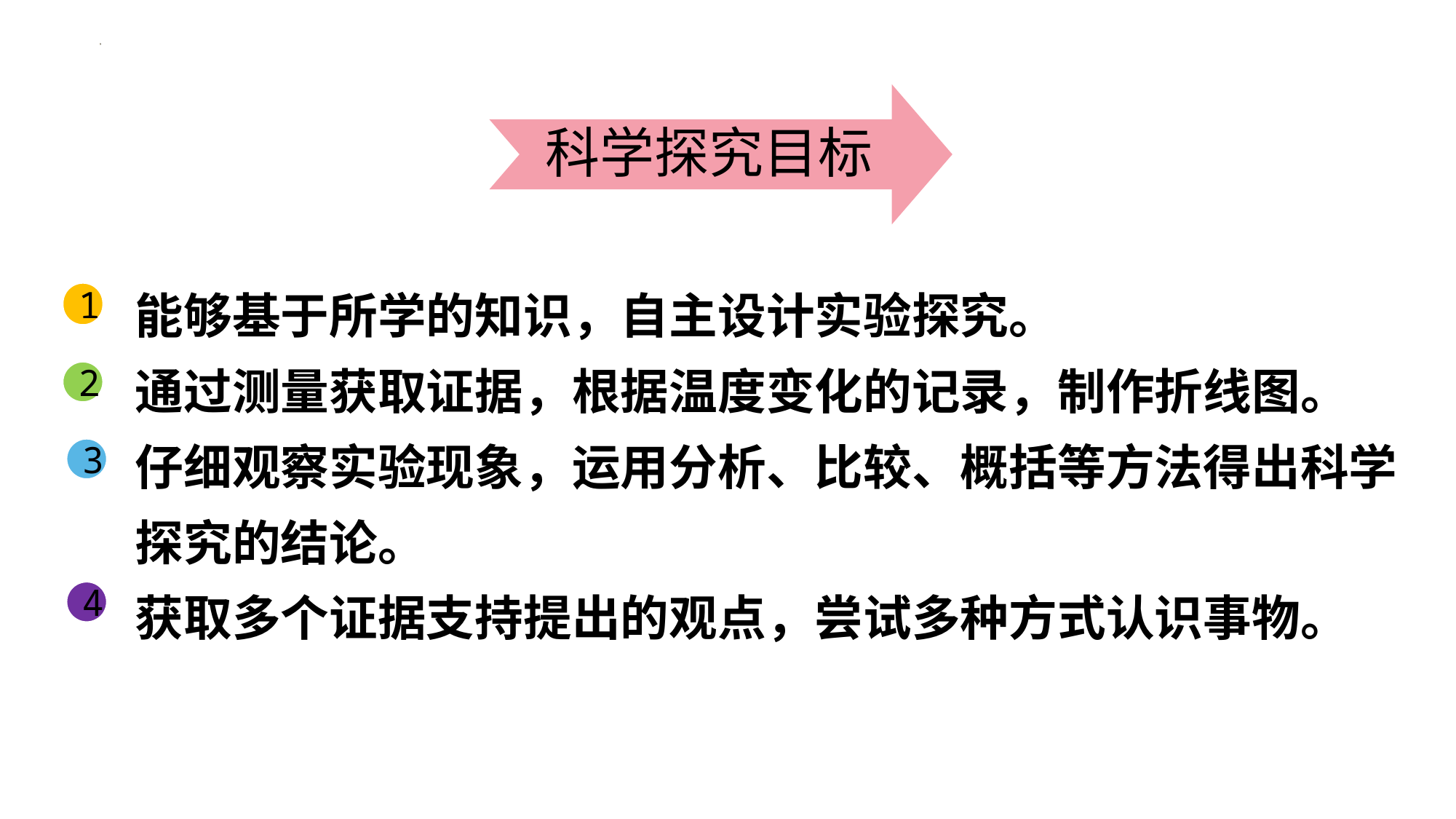

科学探究目标
能够基于所学的知识，自主设计实验探究。
通过测量获取证据，根据温度变化的记录，制作折线图。
仔细观察实验现象，运用分析、比较、概括等方法得出科学探究的结论。
获取多个证据支持提出的观点，尝试多种方式认识事物。
1
2
3
4